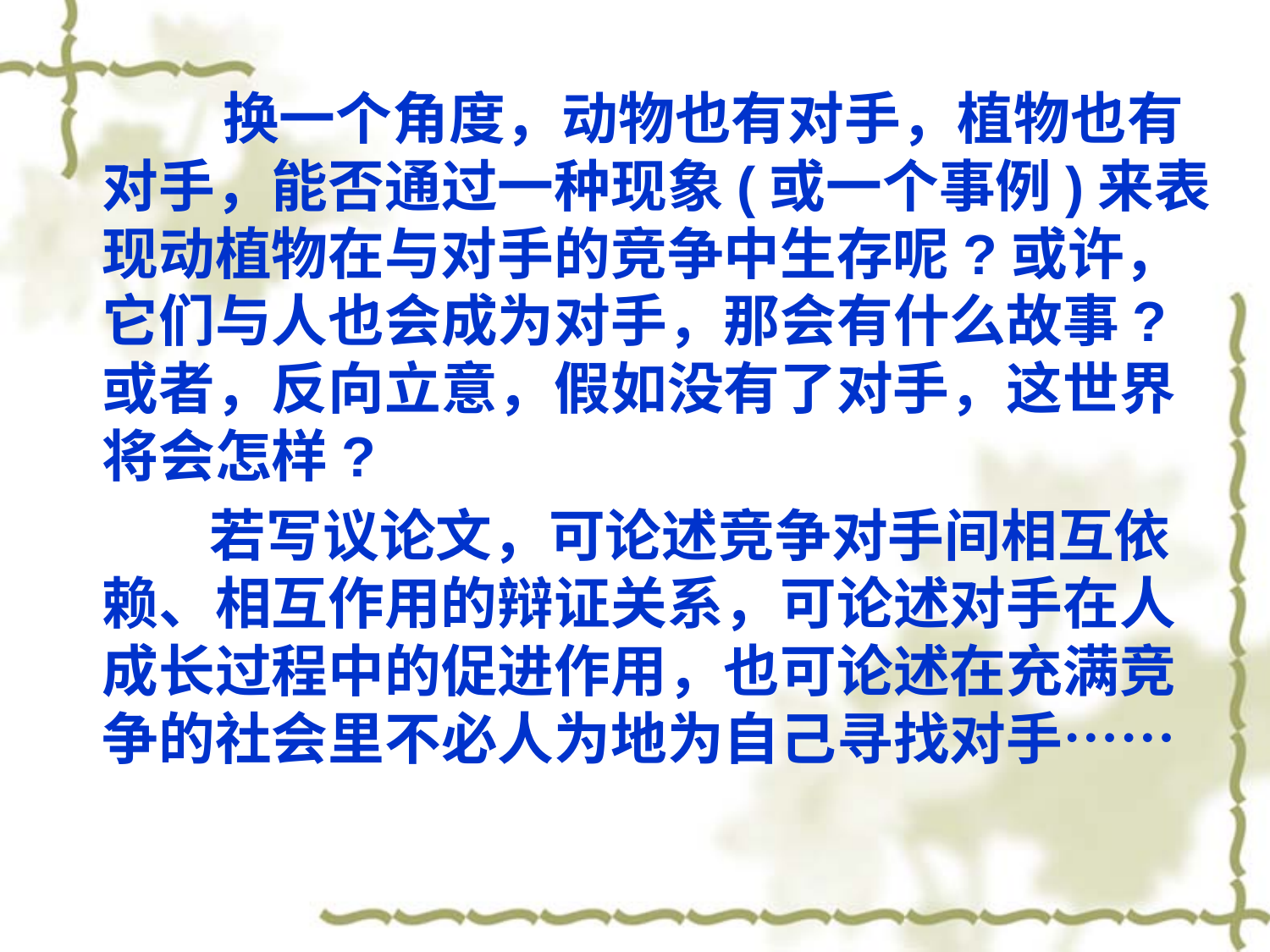

换一个角度，动物也有对手，植物也有对手，能否通过一种现象(或一个事例)来表现动植物在与对手的竞争中生存呢?或许，它们与人也会成为对手，那会有什么故事?或者，反向立意，假如没有了对手，这世界将会怎样?
           若写议论文，可论述竞争对手间相互依赖、相互作用的辩证关系，可论述对手在人成长过程中的促进作用，也可论述在充满竞争的社会里不必人为地为自己寻找对手……

24